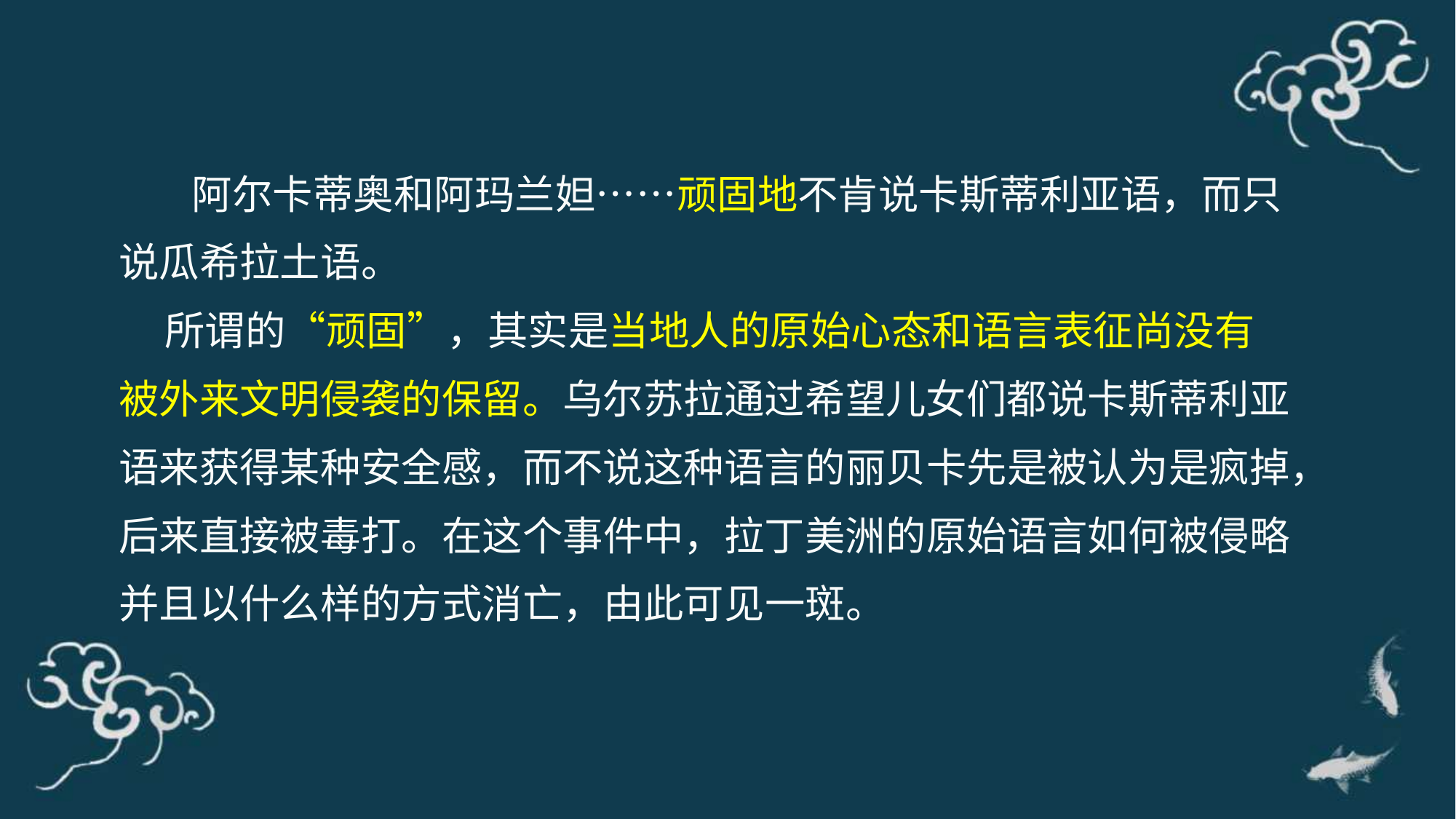

阿尔卡蒂奥和阿玛兰妲……顽固地不肯说卡斯蒂利亚语，而只说瓜希拉土语。
    所谓的“顽固”，其实是当地人的原始心态和语言表征尚没有被外来文明侵袭的保留。乌尔苏拉通过希望儿女们都说卡斯蒂利亚语来获得某种安全感，而不说这种语言的丽贝卡先是被认为是疯掉，后来直接被毒打。在这个事件中，拉丁美洲的原始语言如何被侵略并且以什么样的方式消亡，由此可见一斑。